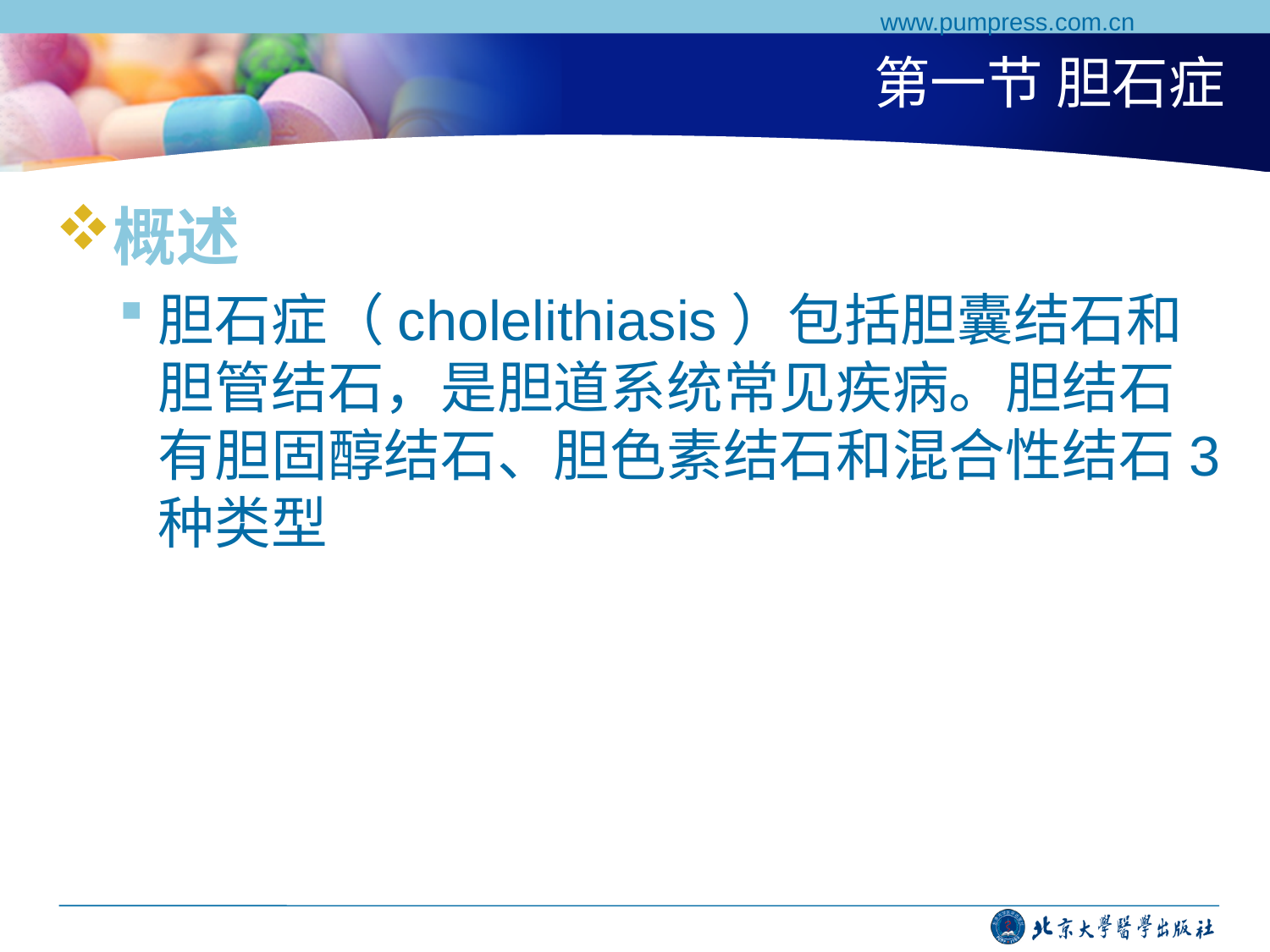

www.pumpress.com.cn
# 第一节 胆石症
概述
胆石症（cholelithiasis）包括胆囊结石和胆管结石，是胆道系统常见疾病。胆结石有胆固醇结石、胆色素结石和混合性结石3种类型